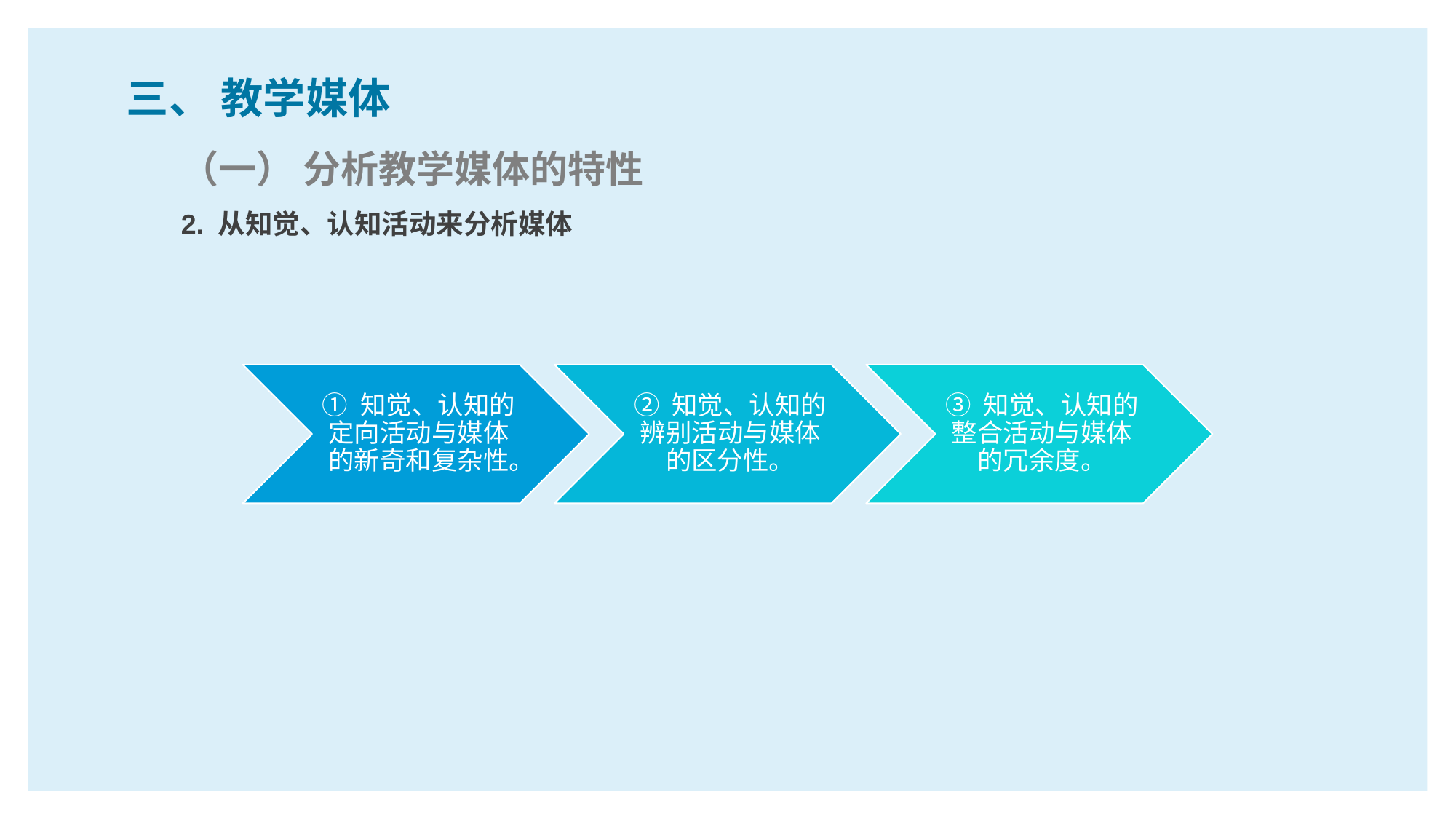

三、 教学媒体
（一） 分析教学媒体的特性
2. 从知觉、认知活动来分析媒体
① 知觉、认知的定向活动与媒体的新奇和复杂性。
② 知觉、认知的辨别活动与媒体的区分性。
③ 知觉、认知的整合活动与媒体的冗余度。